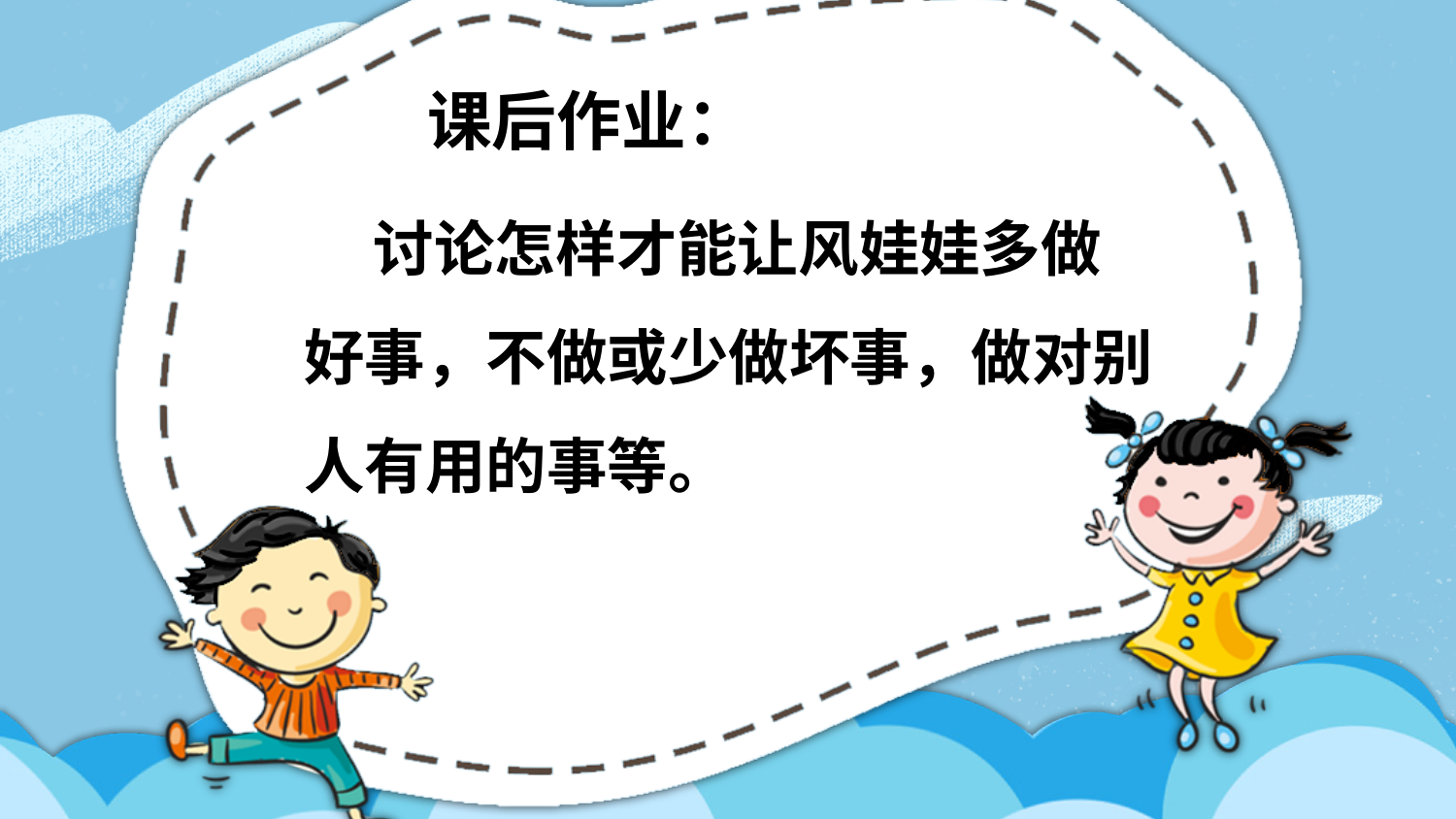

课后作业：
    讨论怎样才能让风娃娃多做好事，不做或少做坏事，做对别人有用的事等。